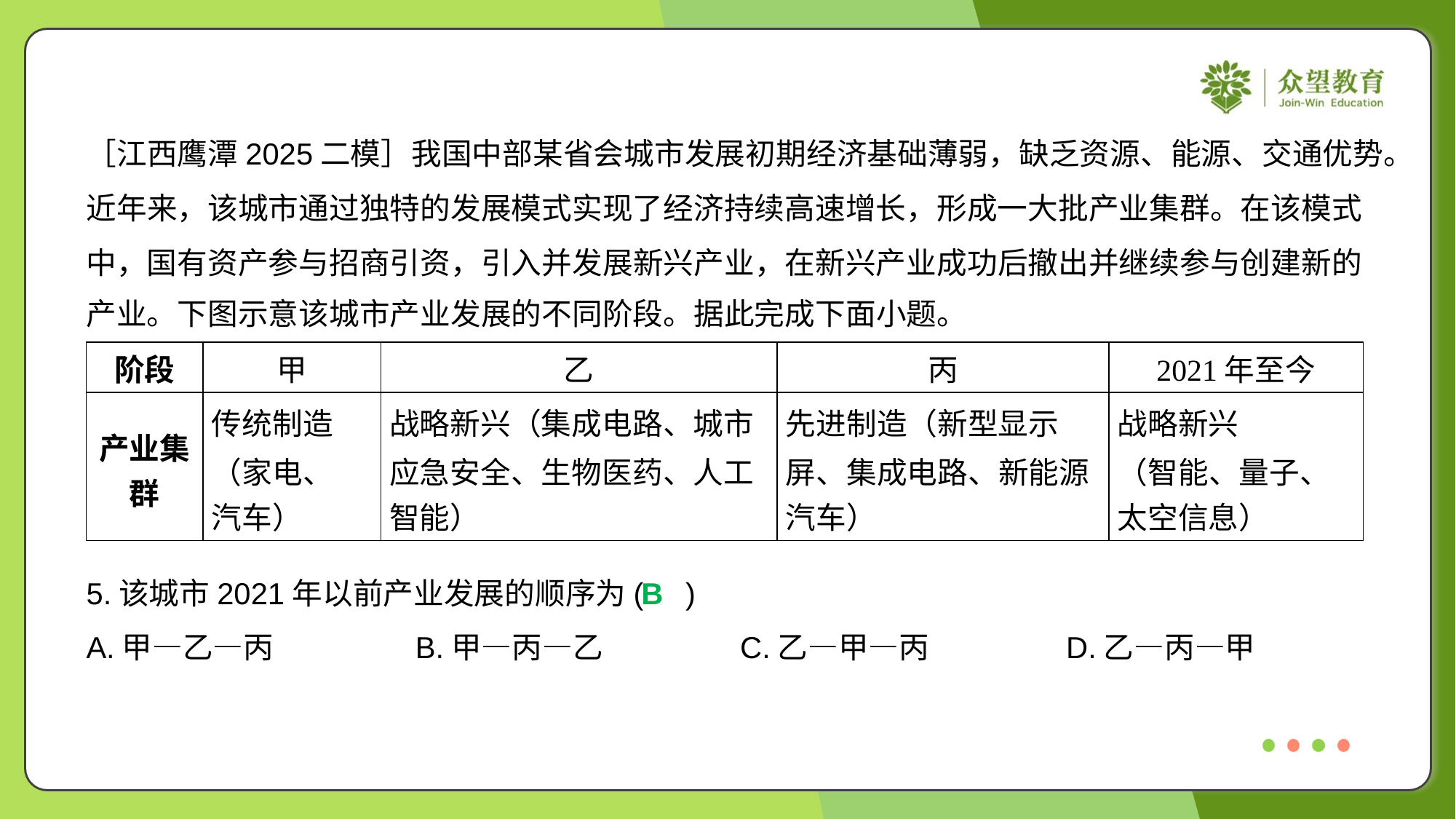

［江西鹰潭2025二模］我国中部某省会城市发展初期经济基础薄弱，缺乏资源、能源、交通优势。
近年来，该城市通过独特的发展模式实现了经济持续高速增长，形成一大批产业集群。在该模式
中，国有资产参与招商引资，引入并发展新兴产业，在新兴产业成功后撤出并继续参与创建新的
产业。下图示意该城市产业发展的不同阶段。据此完成下面小题。
| 阶段 | 甲 | 乙 | 丙 | 2021年至今 |
| --- | --- | --- | --- | --- |
| 产业集 群 | 传统制造 （家电、 汽车） | 战略新兴（集成电路、城市 应急安全、生物医药、人工 智能） | 先进制造（新型显示 屏、集成电路、新能源 汽车） | 战略新兴 （智能、量子、 太空信息） |
5.该城市2021年以前产业发展的顺序为(     )
B
A.甲—乙—丙	B.甲—丙—乙	C.乙—甲—丙	D.乙—丙—甲